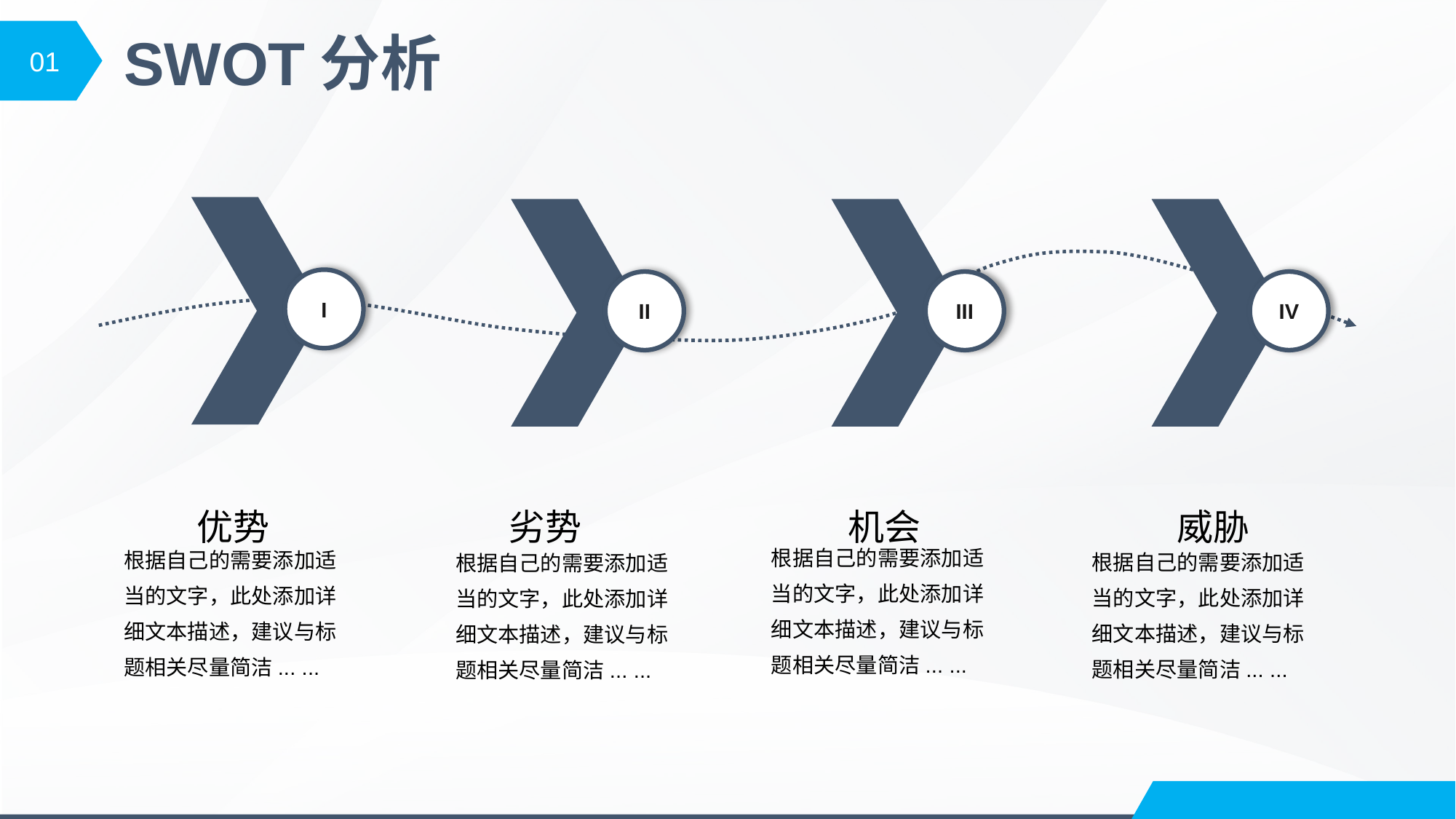

01
SWOT分析

I

II

III

IV

优势
根据自己的需要添加适当的文字，此处添加详细文本描述，建议与标题相关尽量简洁... ...
劣势
根据自己的需要添加适当的文字，此处添加详细文本描述，建议与标题相关尽量简洁... ...
机会
根据自己的需要添加适当的文字，此处添加详细文本描述，建议与标题相关尽量简洁... ...
威胁
根据自己的需要添加适当的文字，此处添加详细文本描述，建议与标题相关尽量简洁... ...